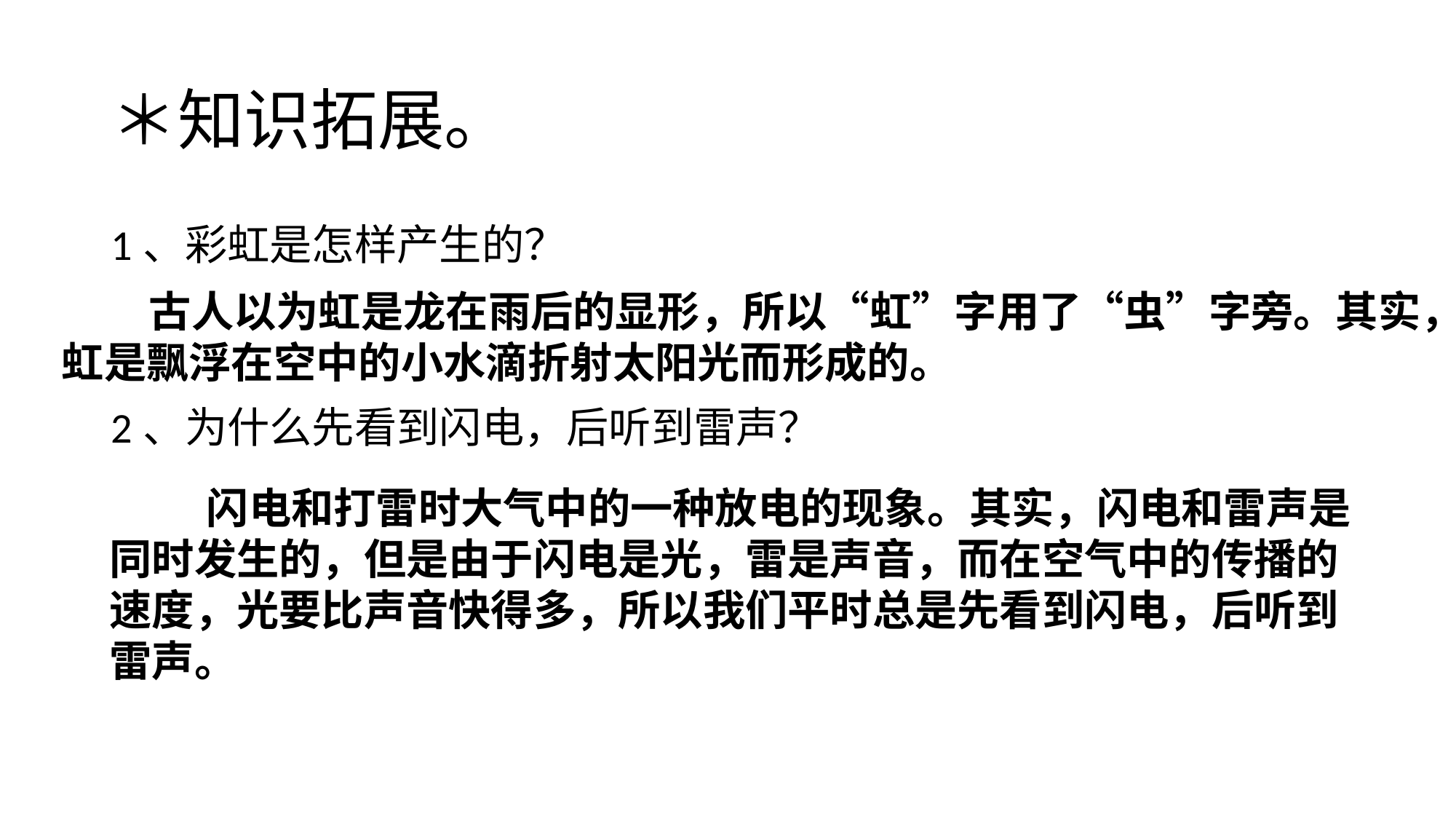

# ＊知识拓展。
1、彩虹是怎样产生的？

2、为什么先看到闪电，后听到雷声？

        古人以为虹是龙在雨后的显形，所以“虹”字用了“虫”字旁。其实，
虹是飘浮在空中的小水滴折射太阳光而形成的。
         闪电和打雷时大气中的一种放电的现象。其实，闪电和雷声是
同时发生的，但是由于闪电是光，雷是声音，而在空气中的传播的
速度，光要比声音快得多，所以我们平时总是先看到闪电，后听到
雷声。